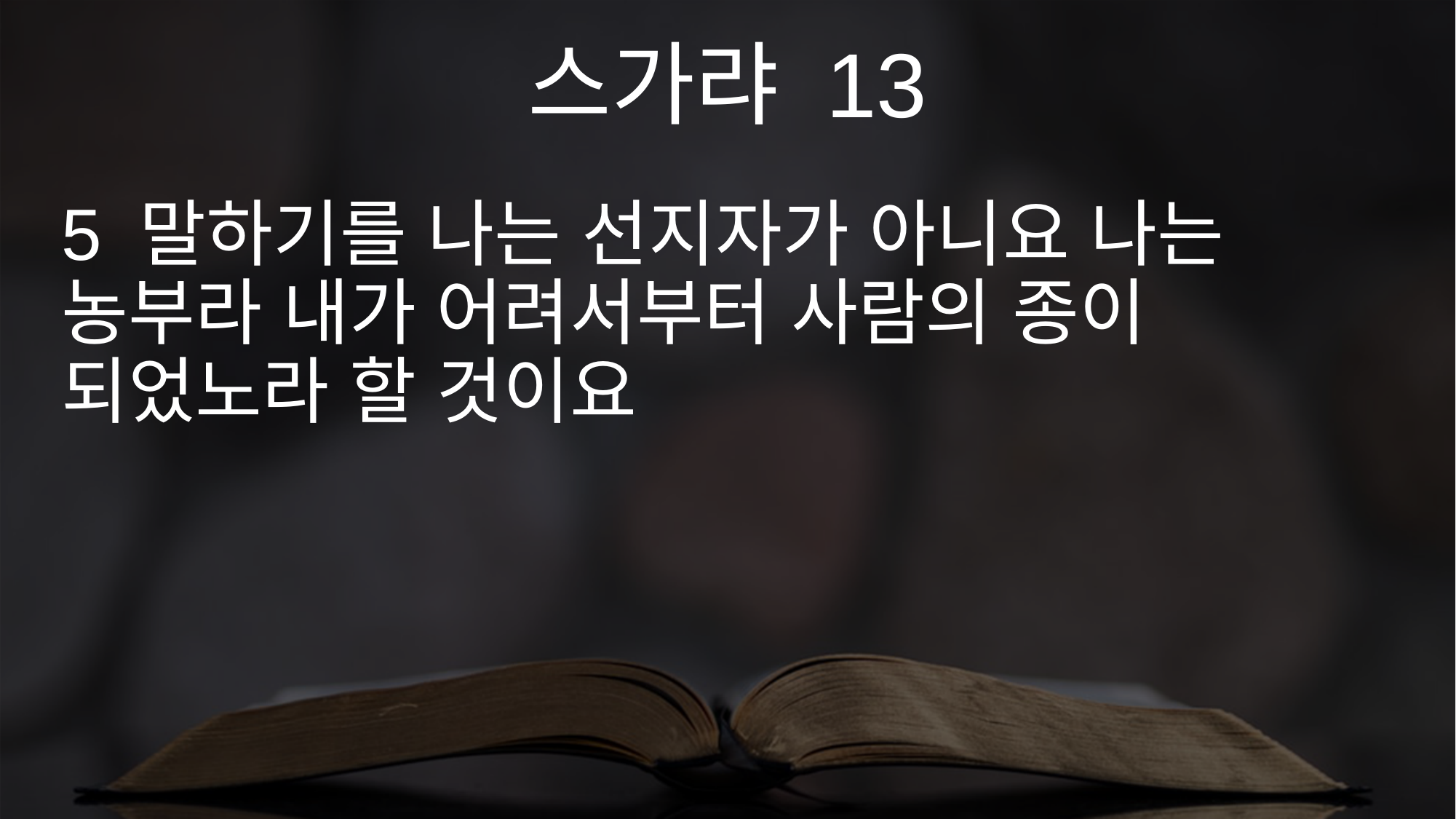

스가랴 13
5 말하기를 나는 선지자가 아니요 나는 농부라 내가 어려서부터 사람의 종이 되었노라 할 것이요